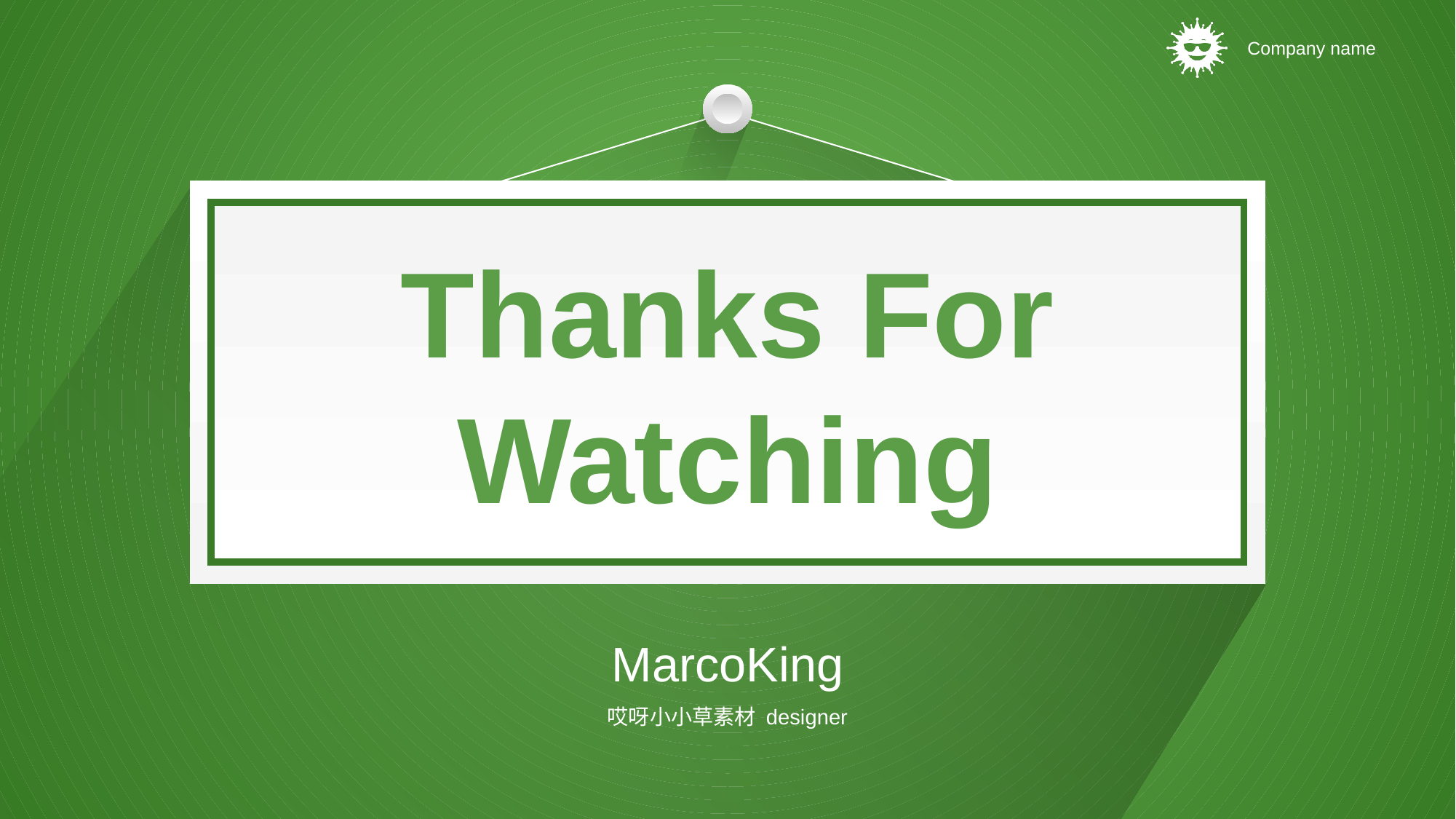

文字

Thanks For
Watching

边框

MarcoKing
哎呀小小草素材 designer